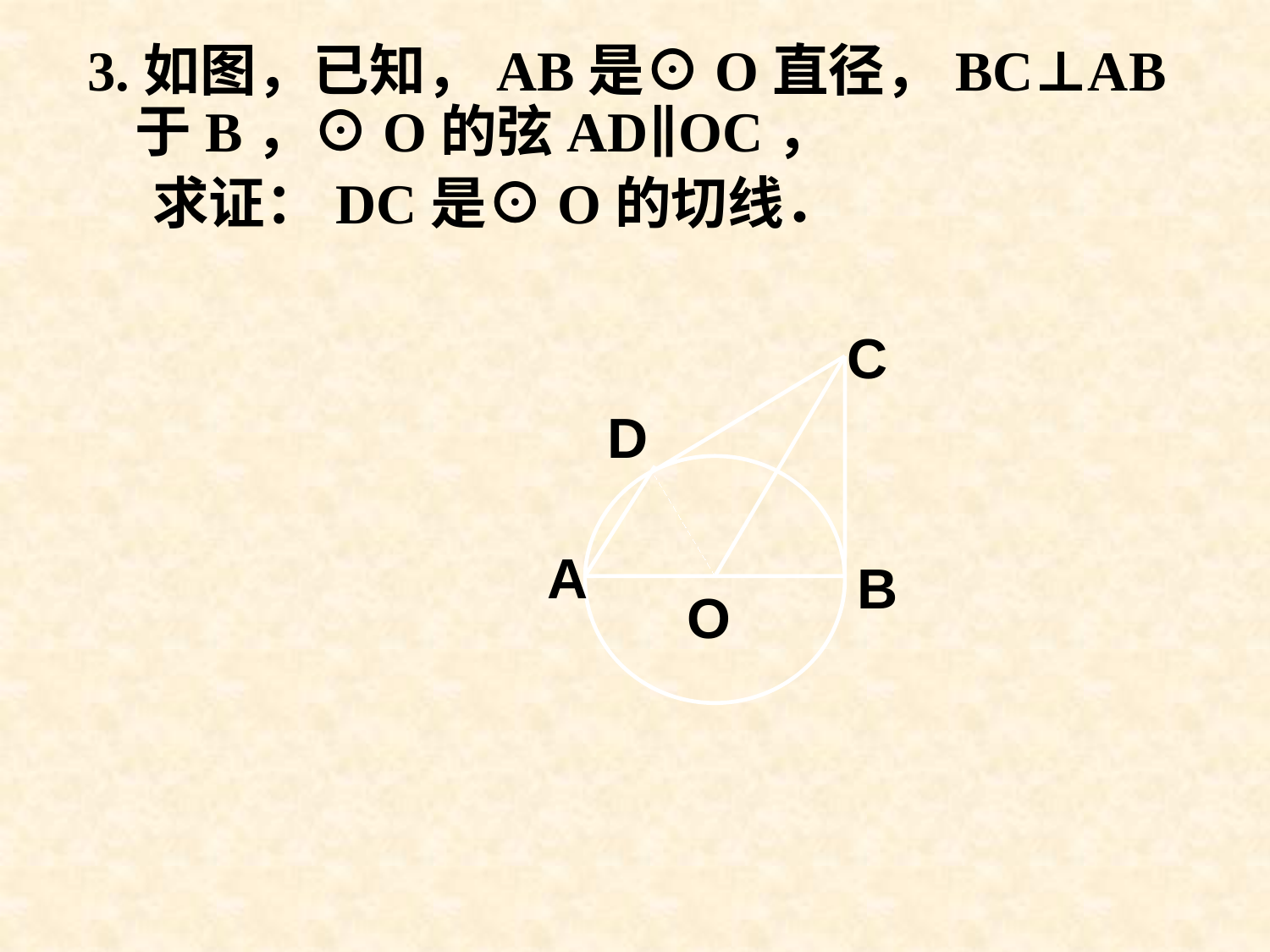

3.如图，已知，AB是⊙O直径，BC⊥AB于B，⊙O的弦AD∥OC，
    求证：DC是⊙O的切线．

C

D

A
B

O